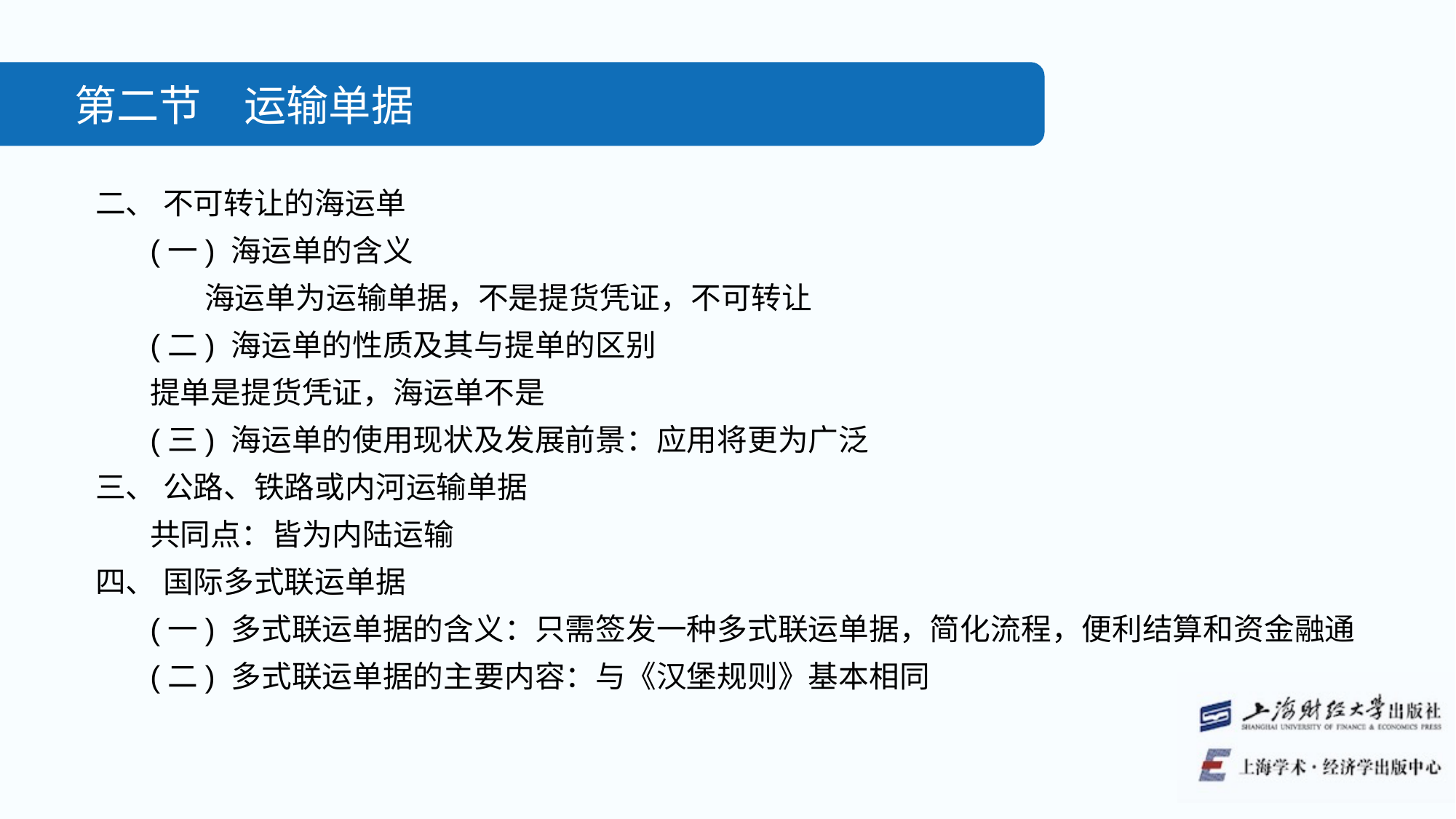

第二节　运输单据
二、 不可转让的海运单
(一) 海运单的含义
海运单为运输单据，不是提货凭证，不可转让
(二) 海运单的性质及其与提单的区别
提单是提货凭证，海运单不是
(三) 海运单的使用现状及发展前景：应用将更为广泛
三、 公路、铁路或内河运输单据
共同点：皆为内陆运输
四、 国际多式联运单据
(一) 多式联运单据的含义：只需签发一种多式联运单据，简化流程，便利结算和资金融通
(二) 多式联运单据的主要内容：与《汉堡规则》基本相同